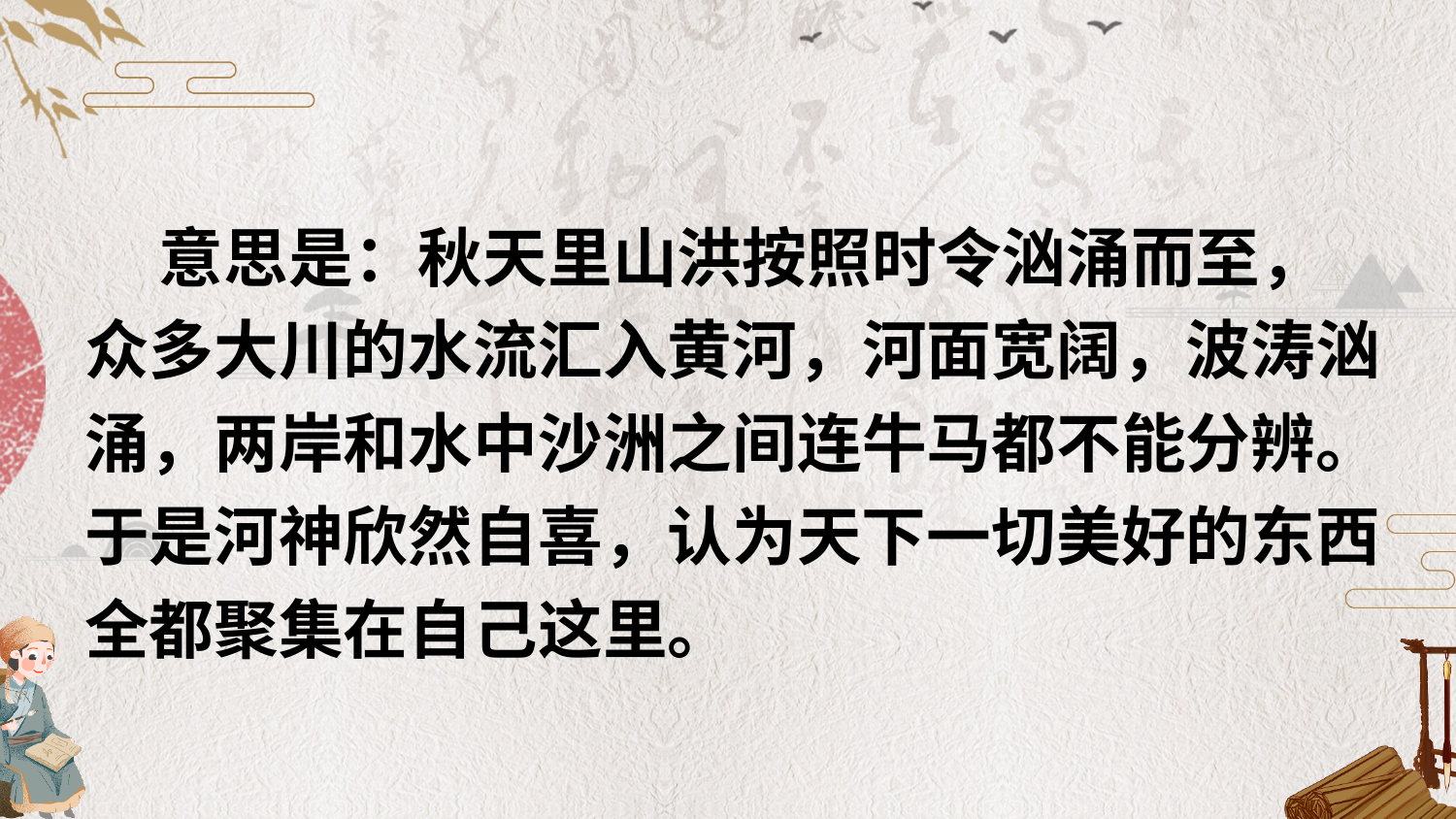

意思是：秋天里山洪按照时令汹涌而至，众多大川的水流汇入黄河，河面宽阔，波涛汹涌，两岸和水中沙洲之间连牛马都不能分辨。于是河神欣然自喜，认为天下一切美好的东西全都聚集在自己这里。